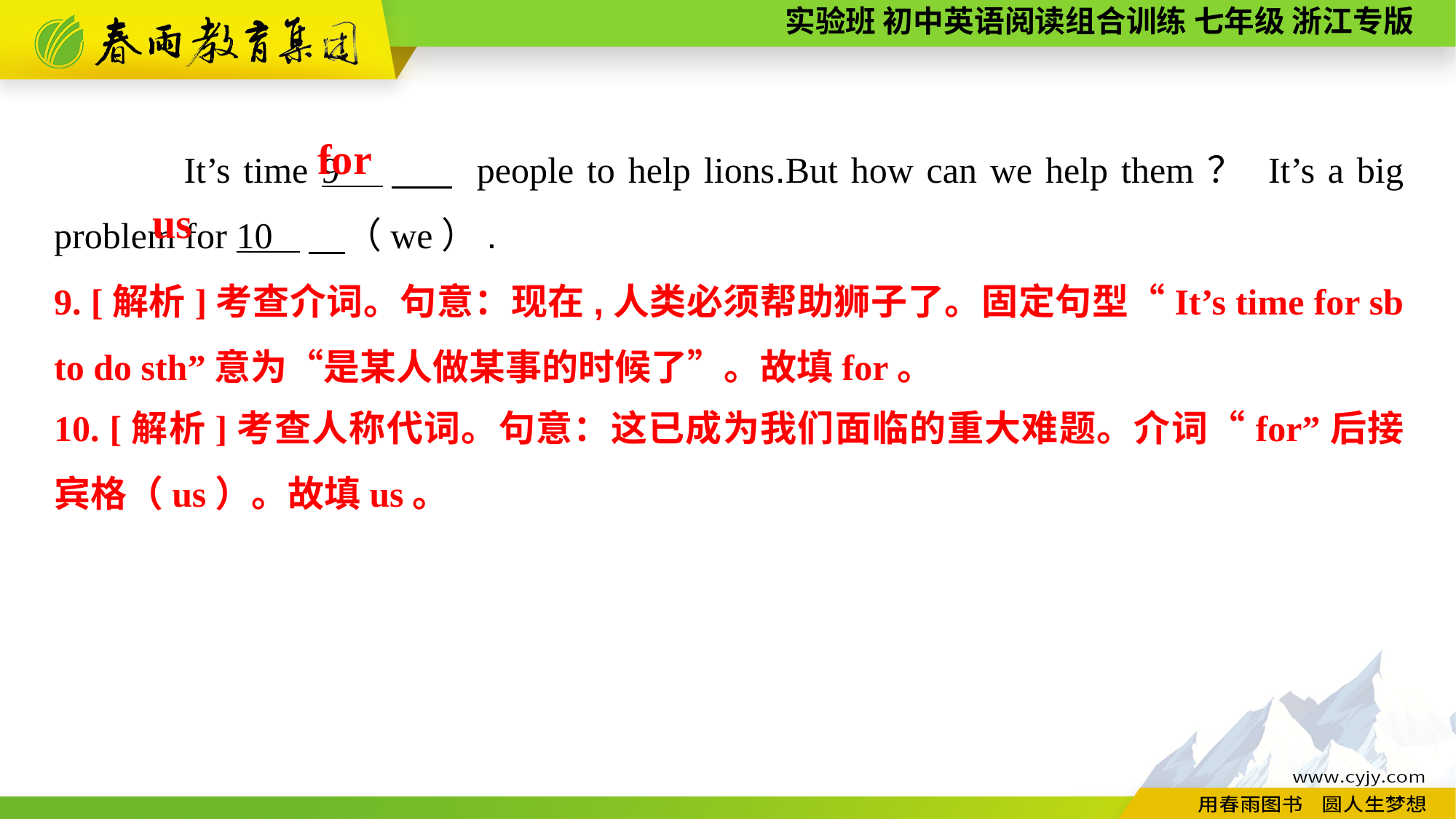

It’s time 9   　   people to help lions.But how can we help them？ It’s a big problem for 10   　（we）.
for
us
9. [解析]考查介词。句意：现在,人类必须帮助狮子了。固定句型“It’s time for sb to do sth”意为“是某人做某事的时候了”。故填for。
10. [解析]考查人称代词。句意：这已成为我们面临的重大难题。介词“for”后接宾格（us）。故填us。